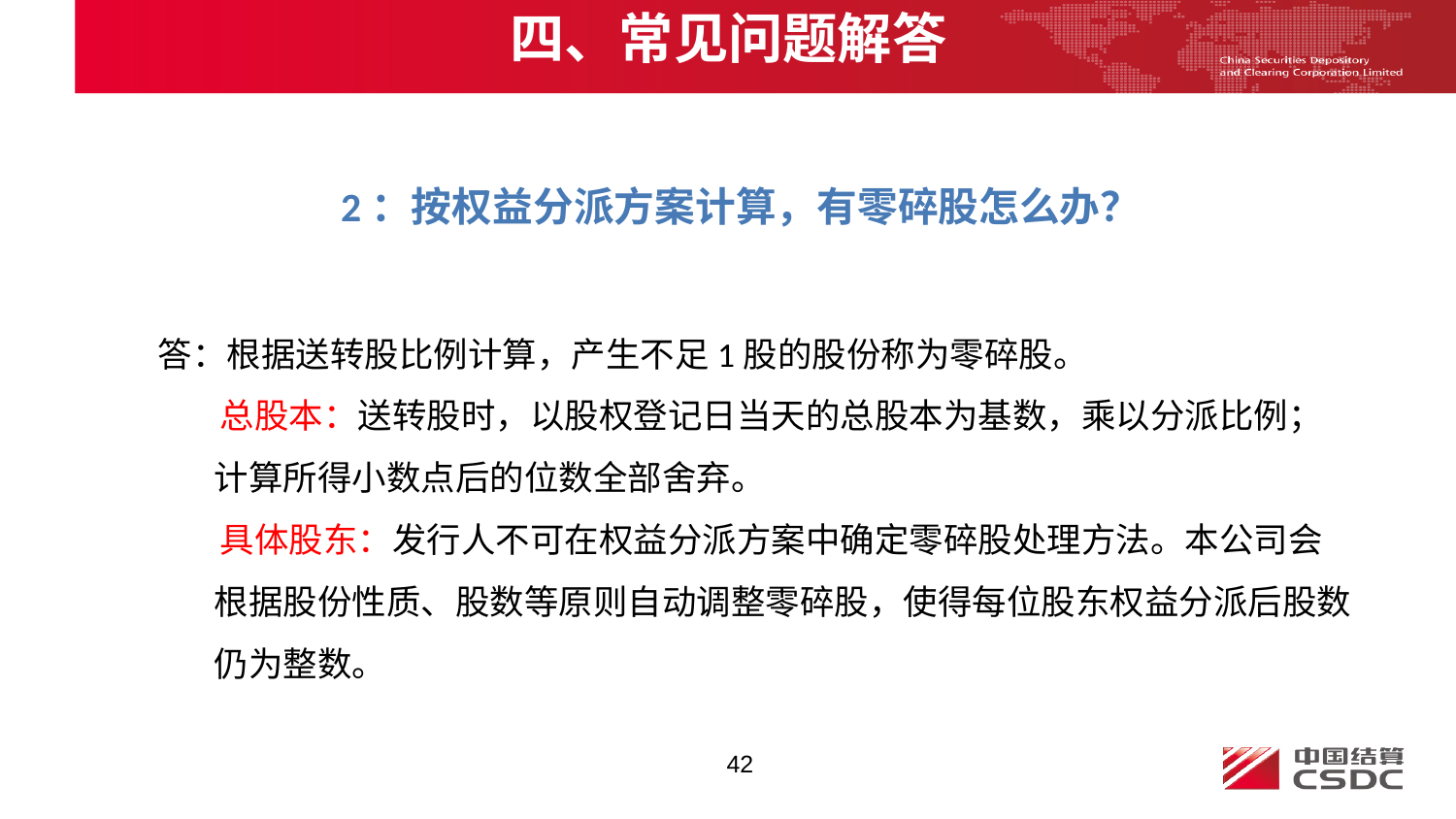

四、常见问题解答
2：按权益分派方案计算，有零碎股怎么办？
 答：根据送转股比例计算，产生不足1股的股份称为零碎股。
         总股本：送转股时，以股权登记日当天的总股本为基数，乘以分派比例；计算所得小数点后的位数全部舍弃。
         具体股东：发行人不可在权益分派方案中确定零碎股处理方法。本公司会根据股份性质、股数等原则自动调整零碎股，使得每位股东权益分派后股数仍为整数。

42